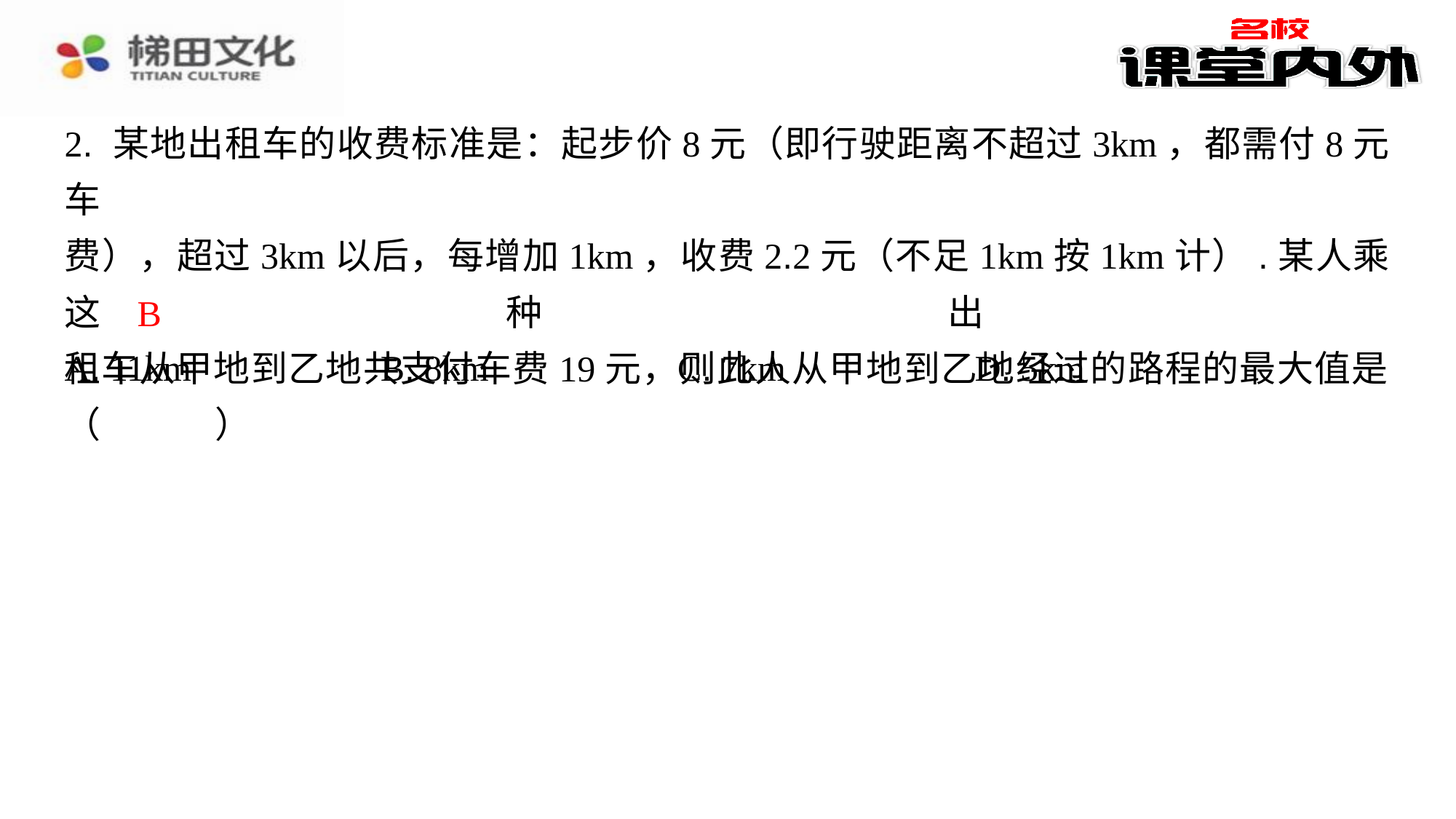

2. 某地出租车的收费标准是：起步价8元（即行驶距离不超过3km，都需付8元车
费），超过3km以后，每增加1km，收费2.2元（不足1km按1km计）.某人乘这种出
租车从甲地到乙地共支付车费19元，则此人从甲地到乙地经过的路程的最大值是
（　B　）
B
| A. 11km | B. 8km | C. 7km | D. 5km |
| --- | --- | --- | --- |